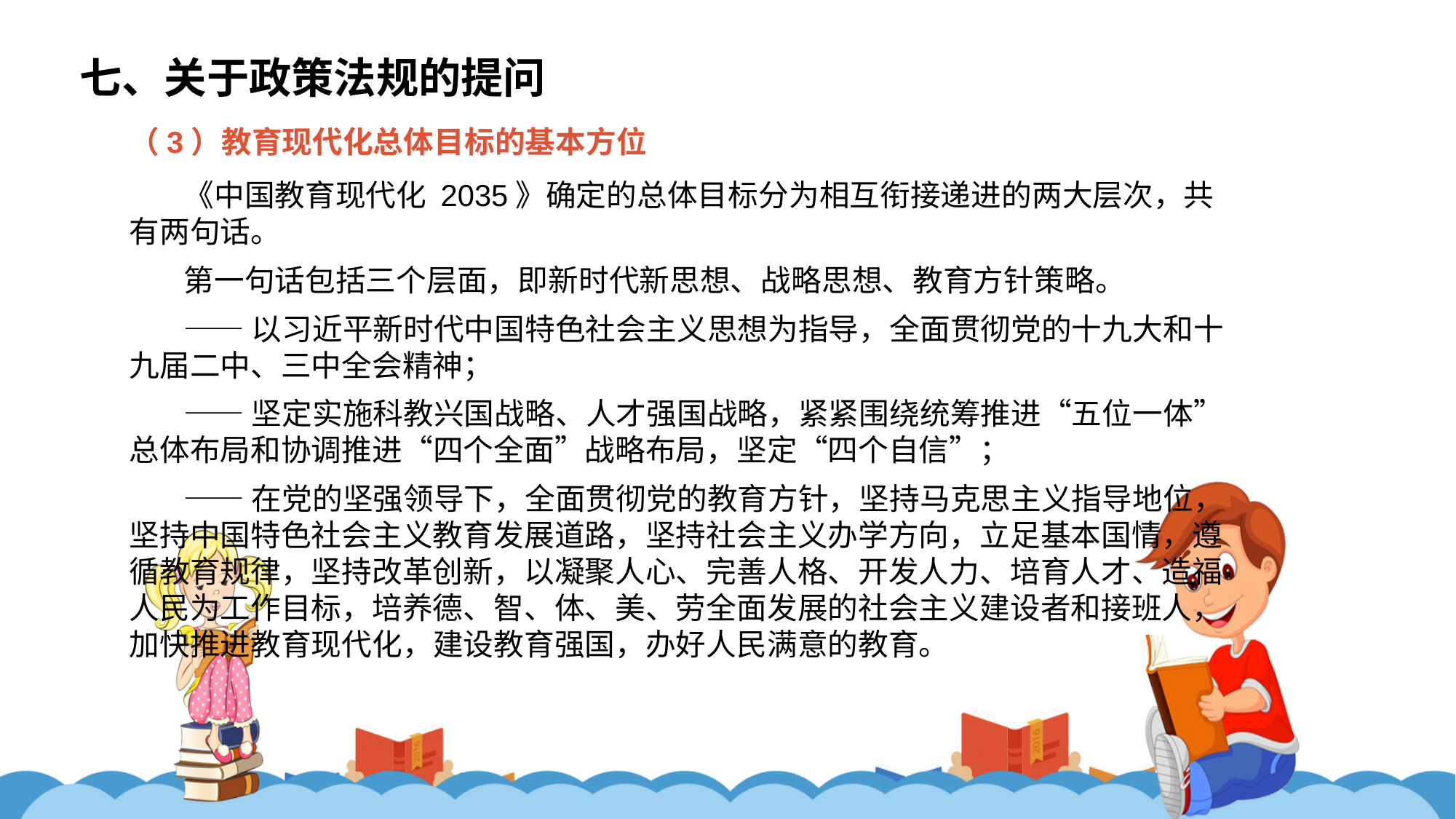

七、关于政策法规的提问
（3）教育现代化总体目标的基本方位
《中国教育现代化 2035》确定的总体目标分为相互衔接递进的两大层次，共有两句话。
第一句话包括三个层面，即新时代新思想、战略思想、教育方针策略。
——以习近平新时代中国特色社会主义思想为指导，全面贯彻党的十九大和十九届二中、三中全会精神；
——坚定实施科教兴国战略、人才强国战略，紧紧围绕统筹推进“五位一体”总体布局和协调推进“四个全面”战略布局，坚定“四个自信”；
——在党的坚强领导下，全面贯彻党的教育方针，坚持马克思主义指导地位，坚持中国特色社会主义教育发展道路，坚持社会主义办学方向，立足基本国情，遵循教育规律，坚持改革创新，以凝聚人心、完善人格、开发人力、培育人才、造福人民为工作目标，培养德、智、体、美、劳全面发展的社会主义建设者和接班人，加快推进教育现代化，建设教育强国，办好人民满意的教育。